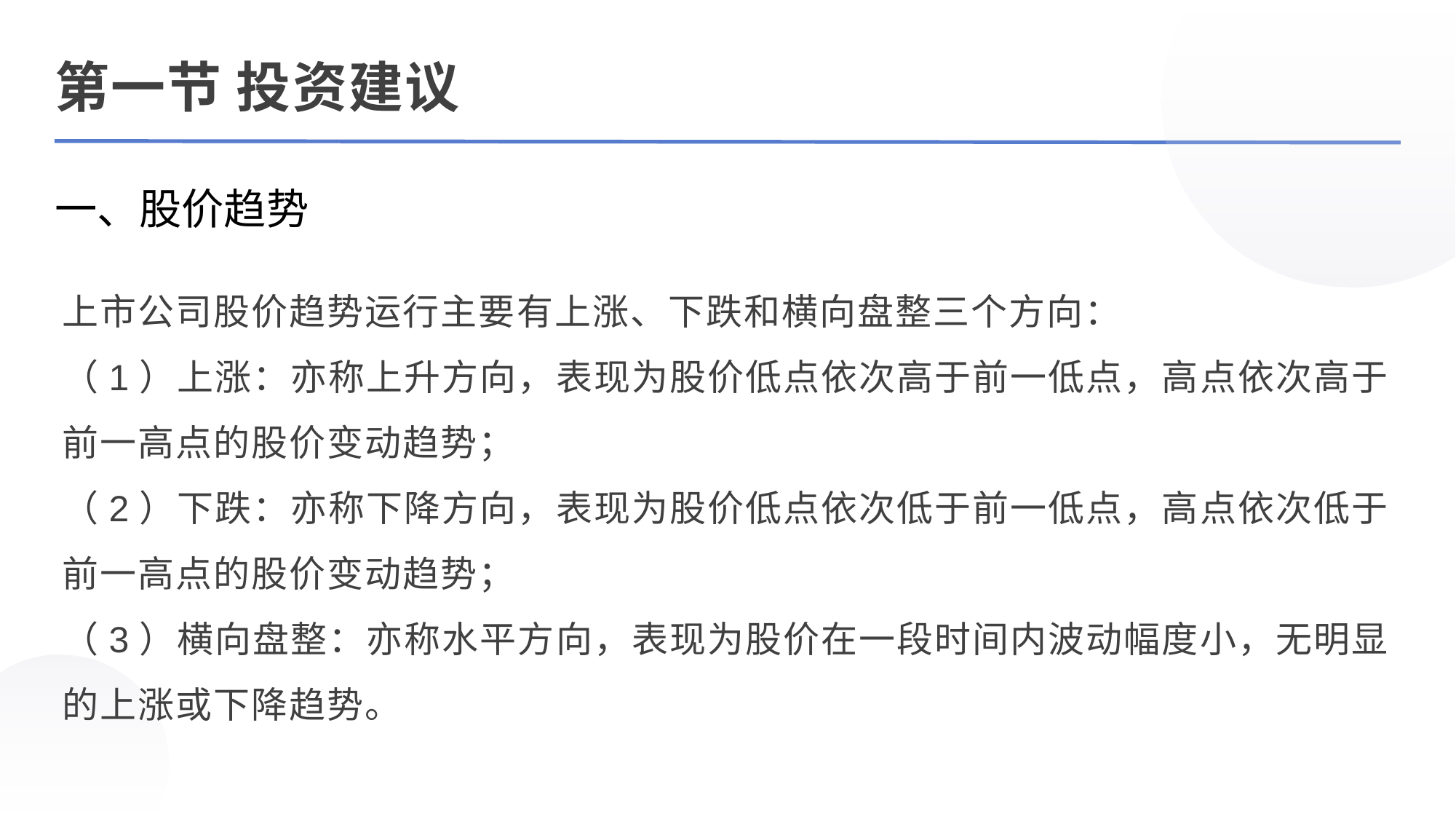

第一节 投资建议
一、股价趋势
上市公司股价趋势运行主要有上涨、下跌和横向盘整三个方向：
（1）上涨：亦称上升方向，表现为股价低点依次高于前一低点，高点依次高于前一高点的股价变动趋势；
（2）下跌：亦称下降方向，表现为股价低点依次低于前一低点，高点依次低于前一高点的股价变动趋势；
（3）横向盘整：亦称水平方向，表现为股价在一段时间内波动幅度小，无明显的上涨或下降趋势。

5